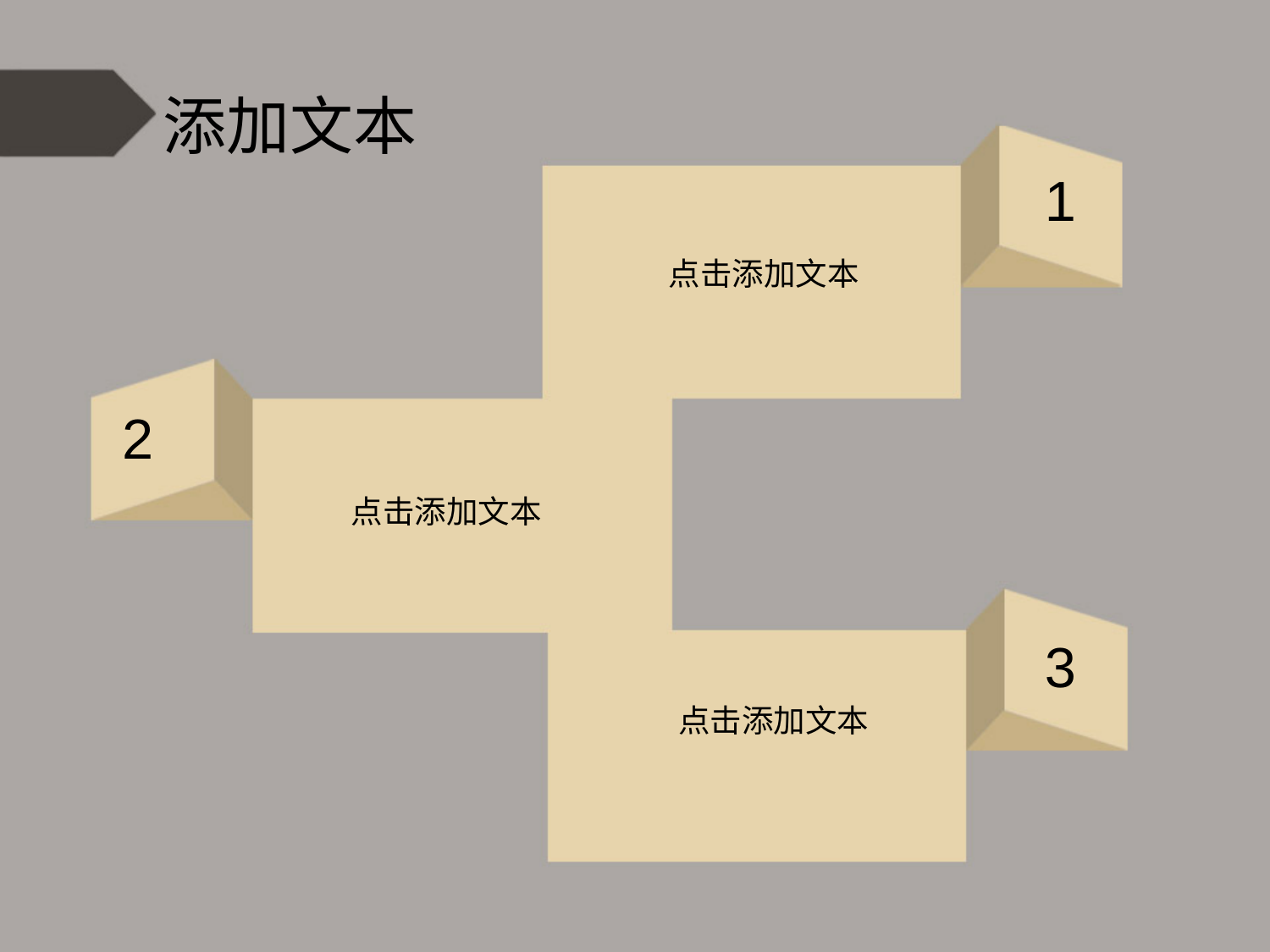

添加文本
1
点击添加文本
2
点击添加文本
3
点击添加文本